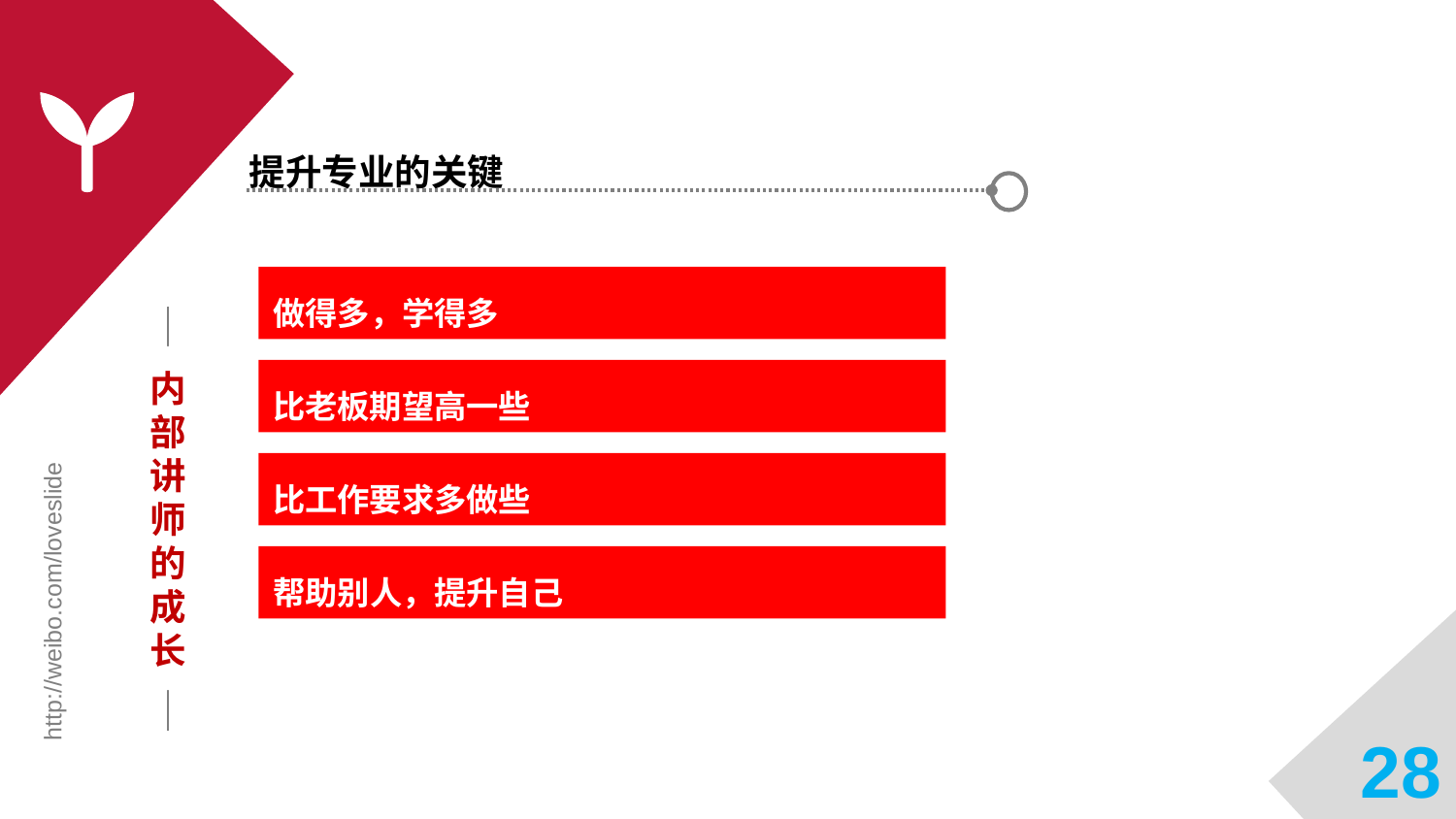

提升专业的关键

做得多，学得多
内部讲师的成长
比老板期望高一些
比工作要求多做些
帮助别人，提升自己
http://weibo.com/loveslide

28